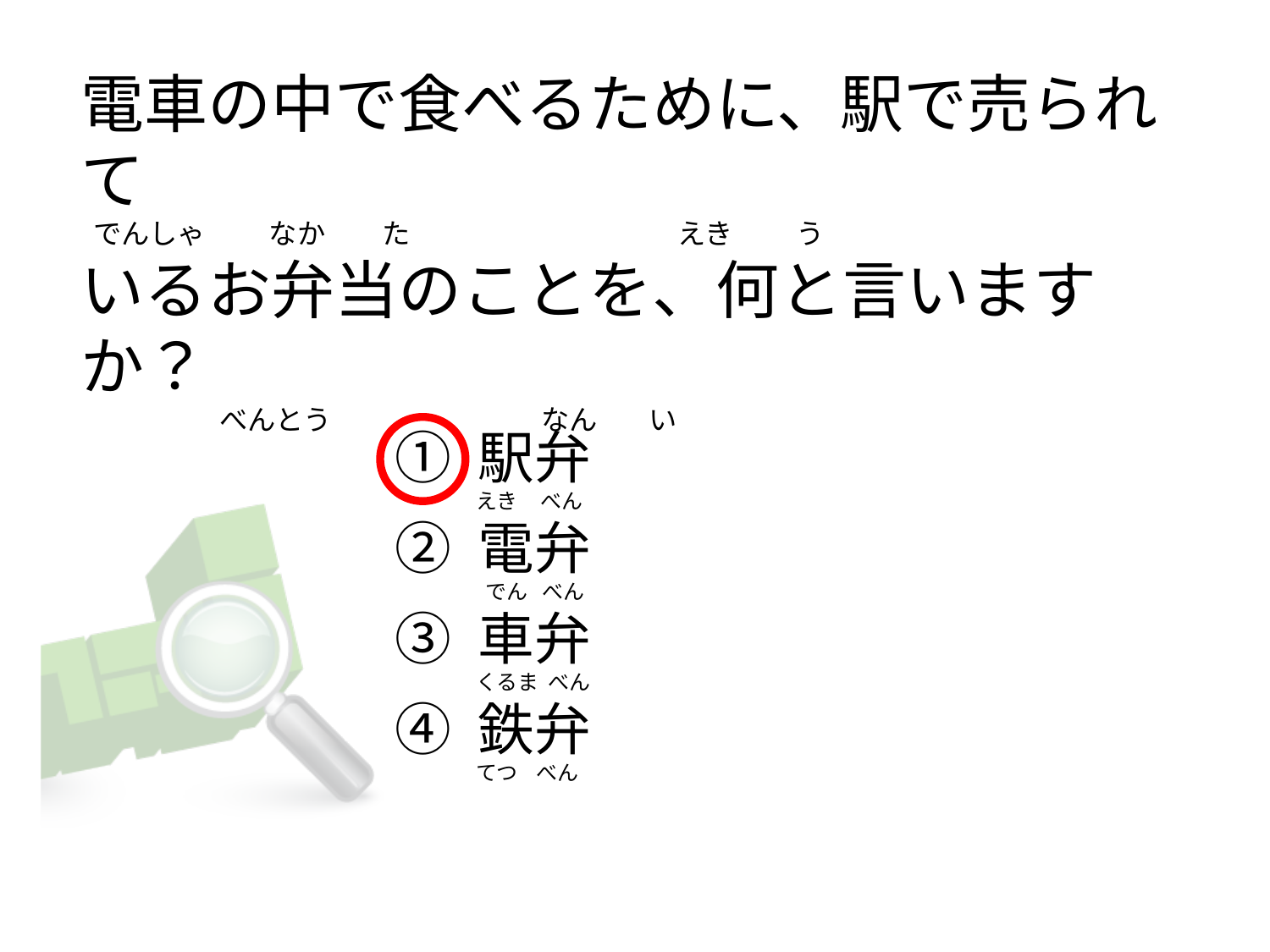

# 電車の中で食べるために、駅で売られて   でんしゃ          なか         た                                          えき          う いるお弁当のことを、何と言いますか？                       べんとう                                 なん        い
① 駅弁
② 電弁
③ 車弁
④ 鉄弁

えき     べん
 でん   べん
くるま  べん
てつ    べん